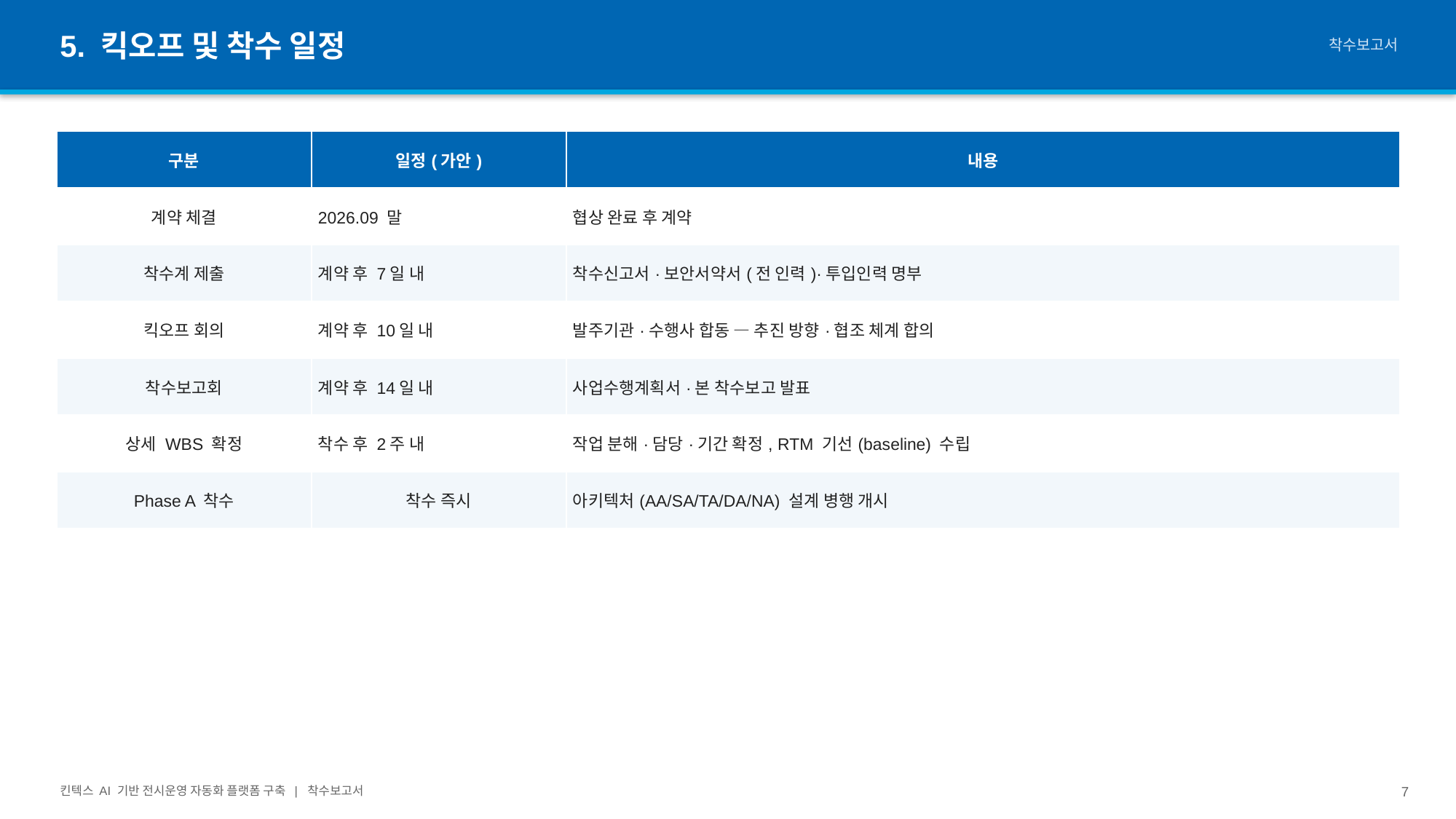

5. 킥오프 및 착수 일정
착수보고서

| 구분 | 일정(가안) | 내용 |
| --- | --- | --- |
| 계약 체결 | 2026.09 말 | 협상 완료 후 계약 |
| 착수계 제출 | 계약 후 7일 내 | 착수신고서·보안서약서(전 인력)·투입인력 명부 |
| 킥오프 회의 | 계약 후 10일 내 | 발주기관·수행사 합동 — 추진 방향·협조 체계 합의 |
| 착수보고회 | 계약 후 14일 내 | 사업수행계획서·본 착수보고 발표 |
| 상세 WBS 확정 | 착수 후 2주 내 | 작업 분해·담당·기간 확정, RTM 기선(baseline) 수립 |
| Phase A 착수 | 착수 즉시 | 아키텍처(AA/SA/TA/DA/NA) 설계 병행 개시 |
킨텍스 AI 기반 전시운영 자동화 플랫폼 구축  |  착수보고서
7